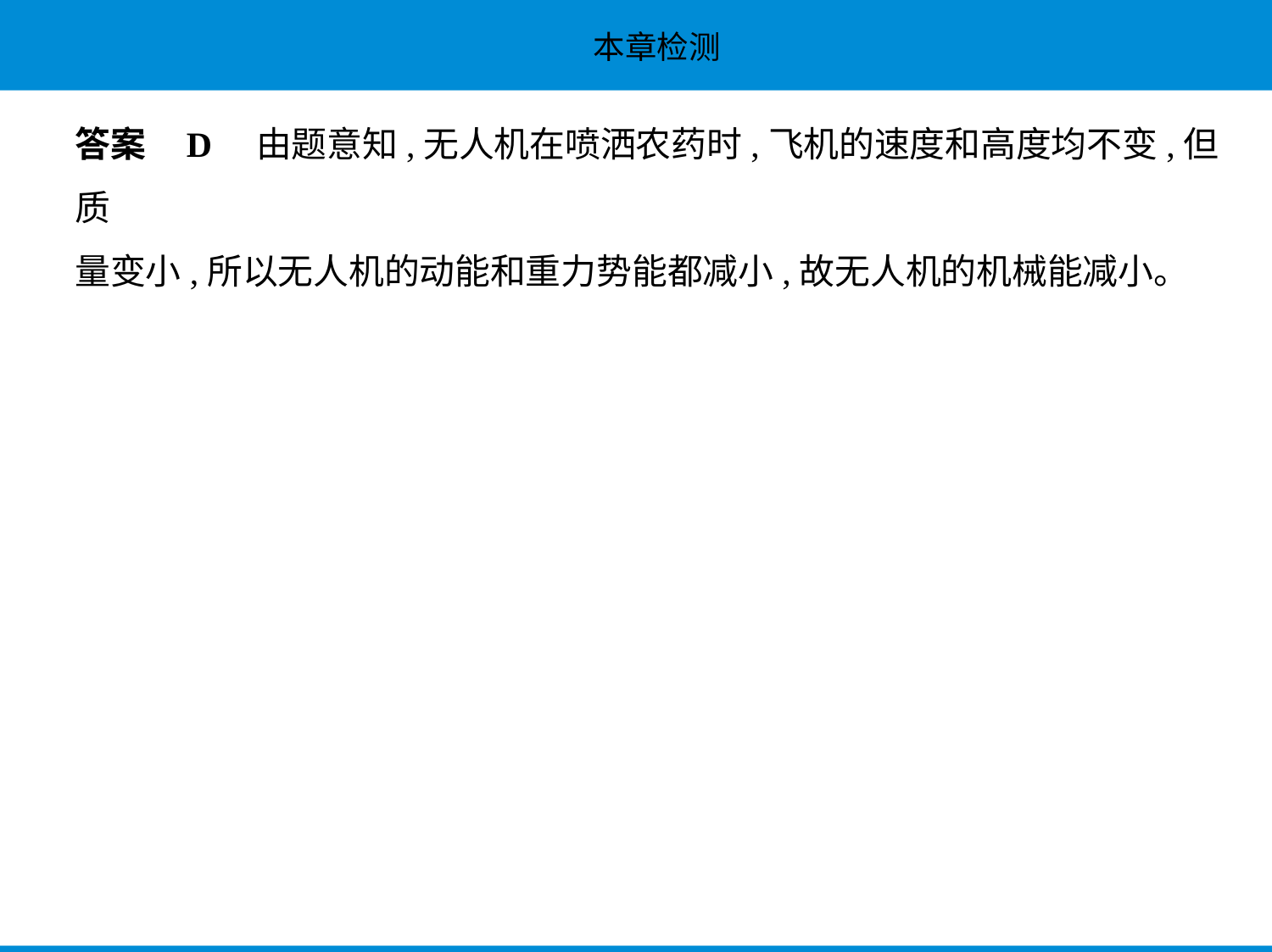

答案    D　由题意知,无人机在喷洒农药时,飞机的速度和高度均不变,但质
量变小,所以无人机的动能和重力势能都减小,故无人机的机械能减小。